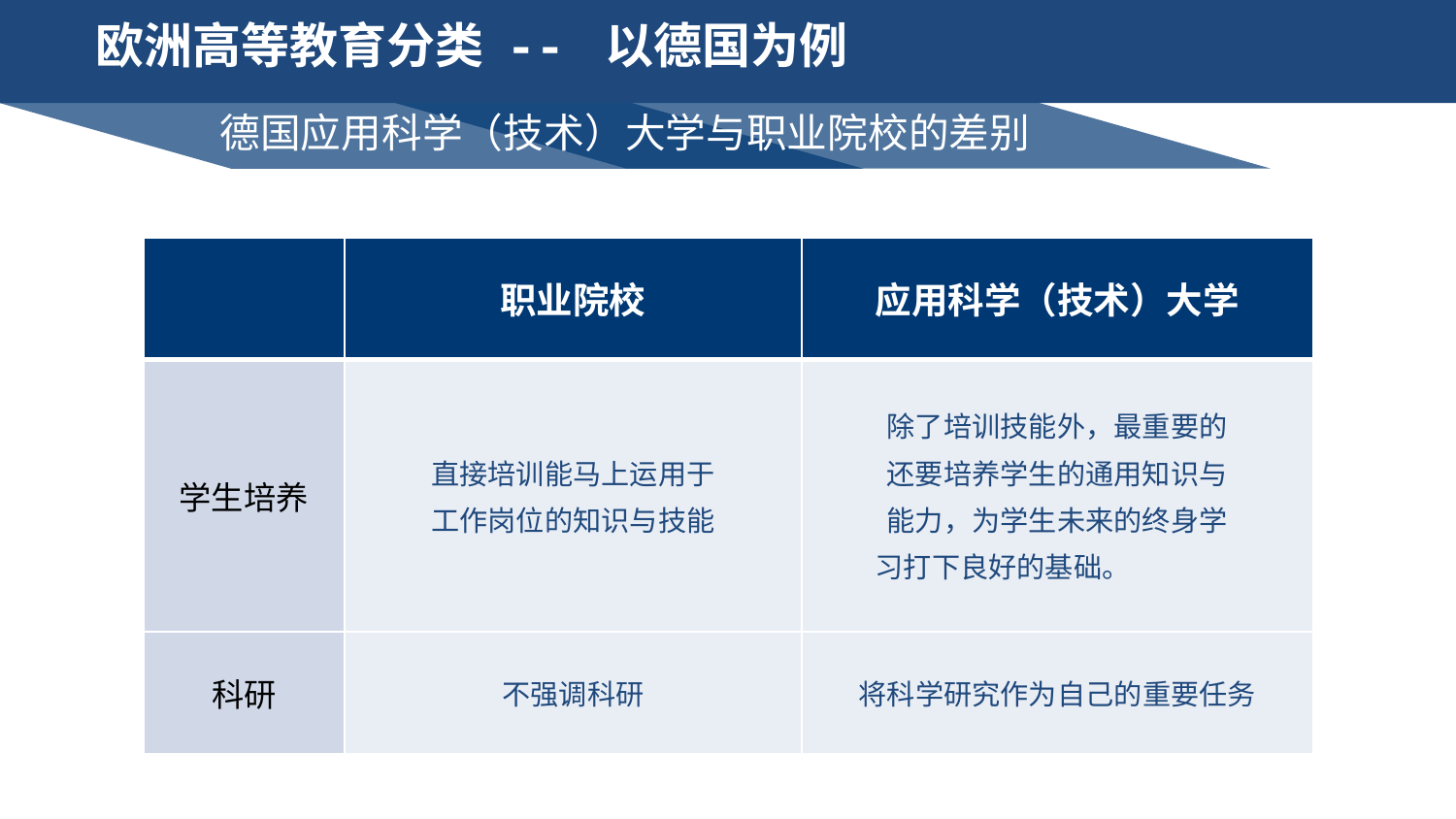

欧洲高等教育分类 -- 以德国为例

  德国应用科学（技术）大学与职业院校的差别
|  | 职业院校 | 应用科学（技术）大学 |
| --- | --- | --- |
| 学生培养 | 直接培训能马上运用于 工作岗位的知识与技能 | 除了培训技能外，最重要的 还要培养学生的通用知识与 能力，为学生未来的终身学 习打下良好的基础。 |
| 科研 | 不强调科研 | 将科学研究作为自己的重要任务 |